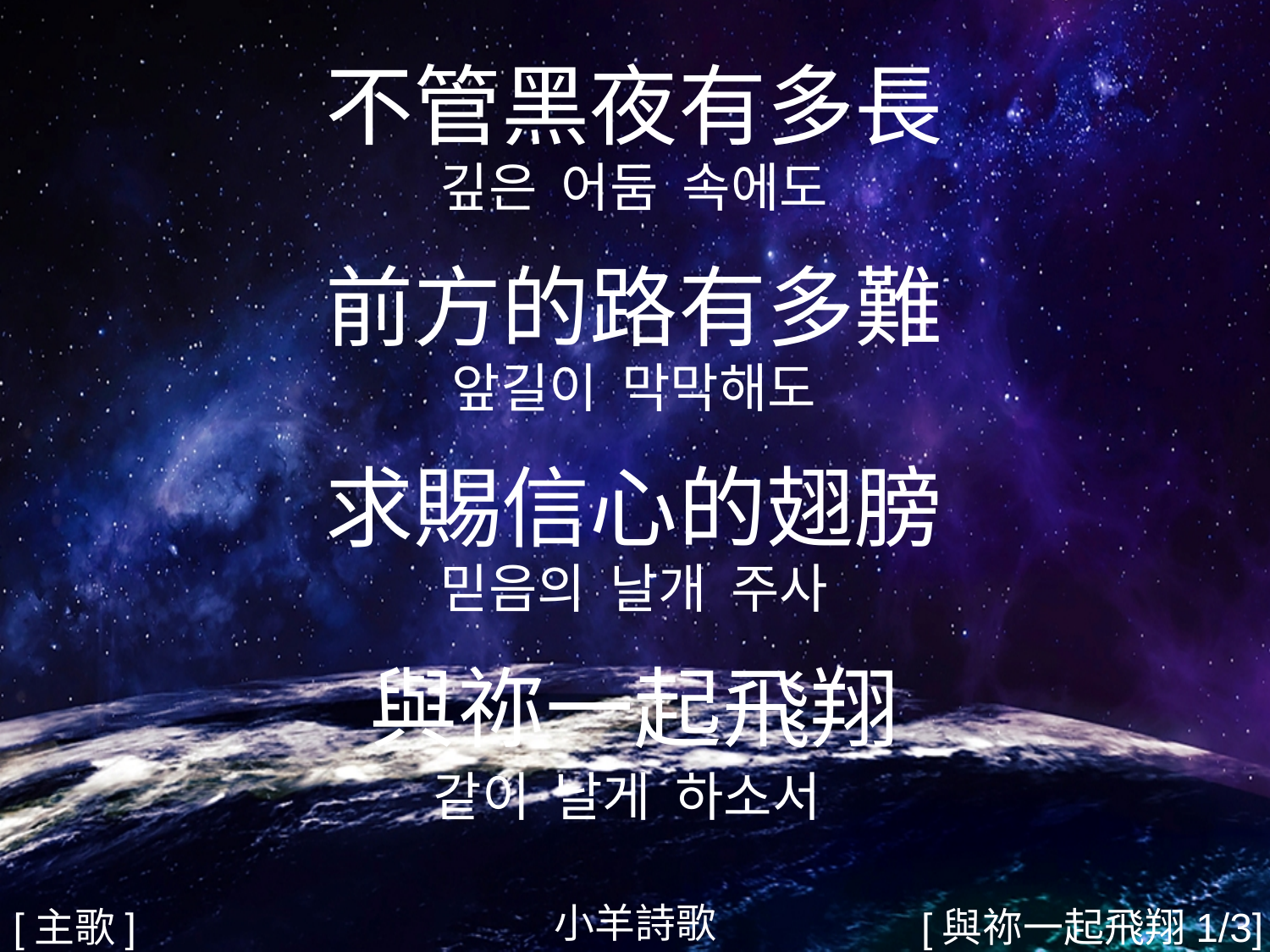

不管黑夜有多長
깊은  어둠  속에도

前方的路有多難
앞길이  막막해도

求賜信心的翅膀
믿음의  날개  주사

與祢一起飛翔
같이  날게  하소서

#

小羊詩歌
[主歌]
[與祢一起飛翔1/3]